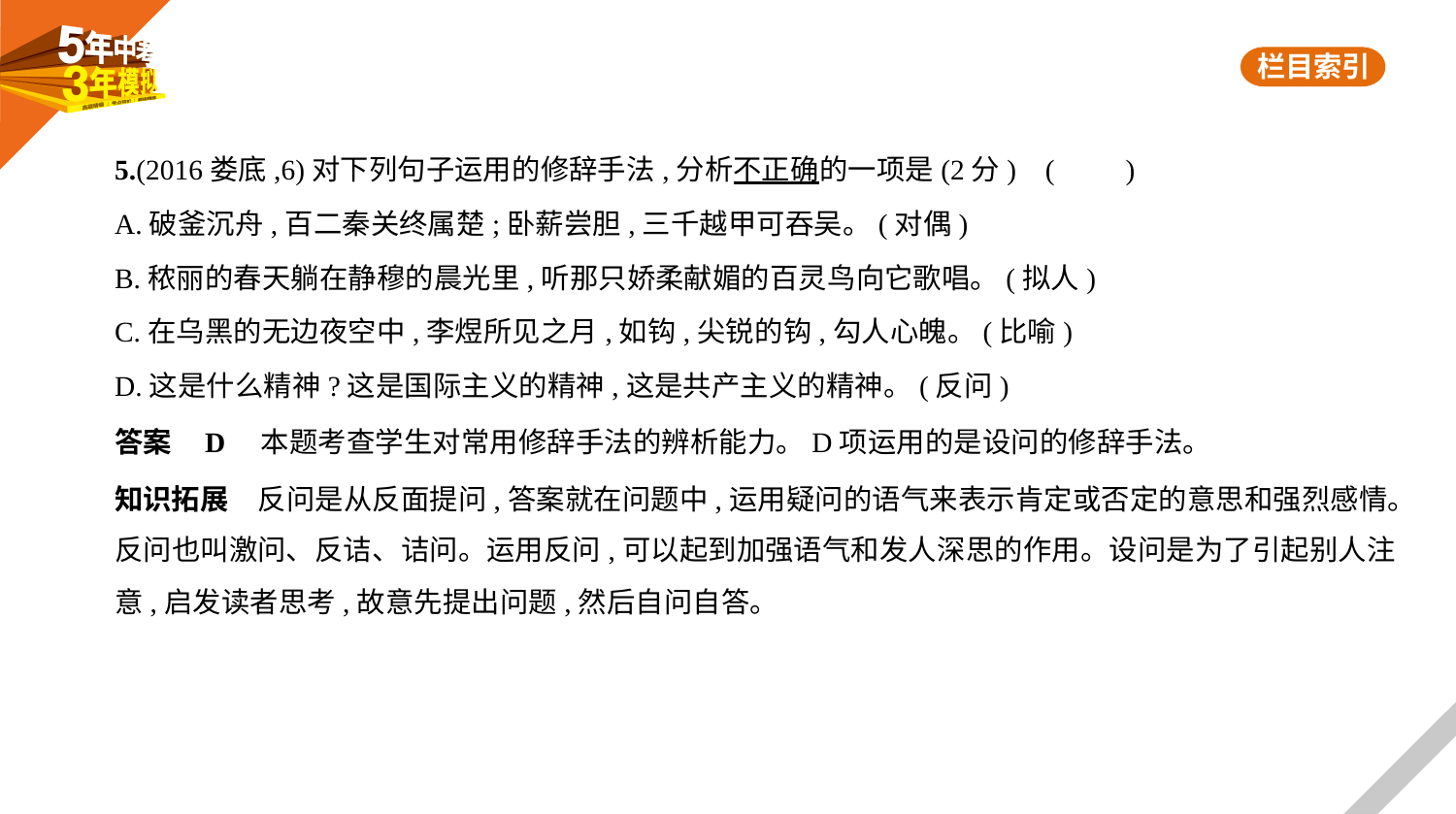

5.(2016娄底,6)对下列句子运用的修辞手法,分析不正确的一项是(2分) (　　)
A.破釜沉舟,百二秦关终属楚;卧薪尝胆,三千越甲可吞吴。(对偶)
B.秾丽的春天躺在静穆的晨光里,听那只娇柔献媚的百灵鸟向它歌唱。(拟人)
C.在乌黑的无边夜空中,李煜所见之月,如钩,尖锐的钩,勾人心魄。(比喻)
D.这是什么精神?这是国际主义的精神,这是共产主义的精神。(反问)
答案    D　本题考查学生对常用修辞手法的辨析能力。D项运用的是设问的修辞手法。
知识拓展　反问是从反面提问,答案就在问题中,运用疑问的语气来表示肯定或否定的意思和强烈感情。
反问也叫激问、反诘、诘问。运用反问,可以起到加强语气和发人深思的作用。设问是为了引起别人注
意,启发读者思考,故意先提出问题,然后自问自答。